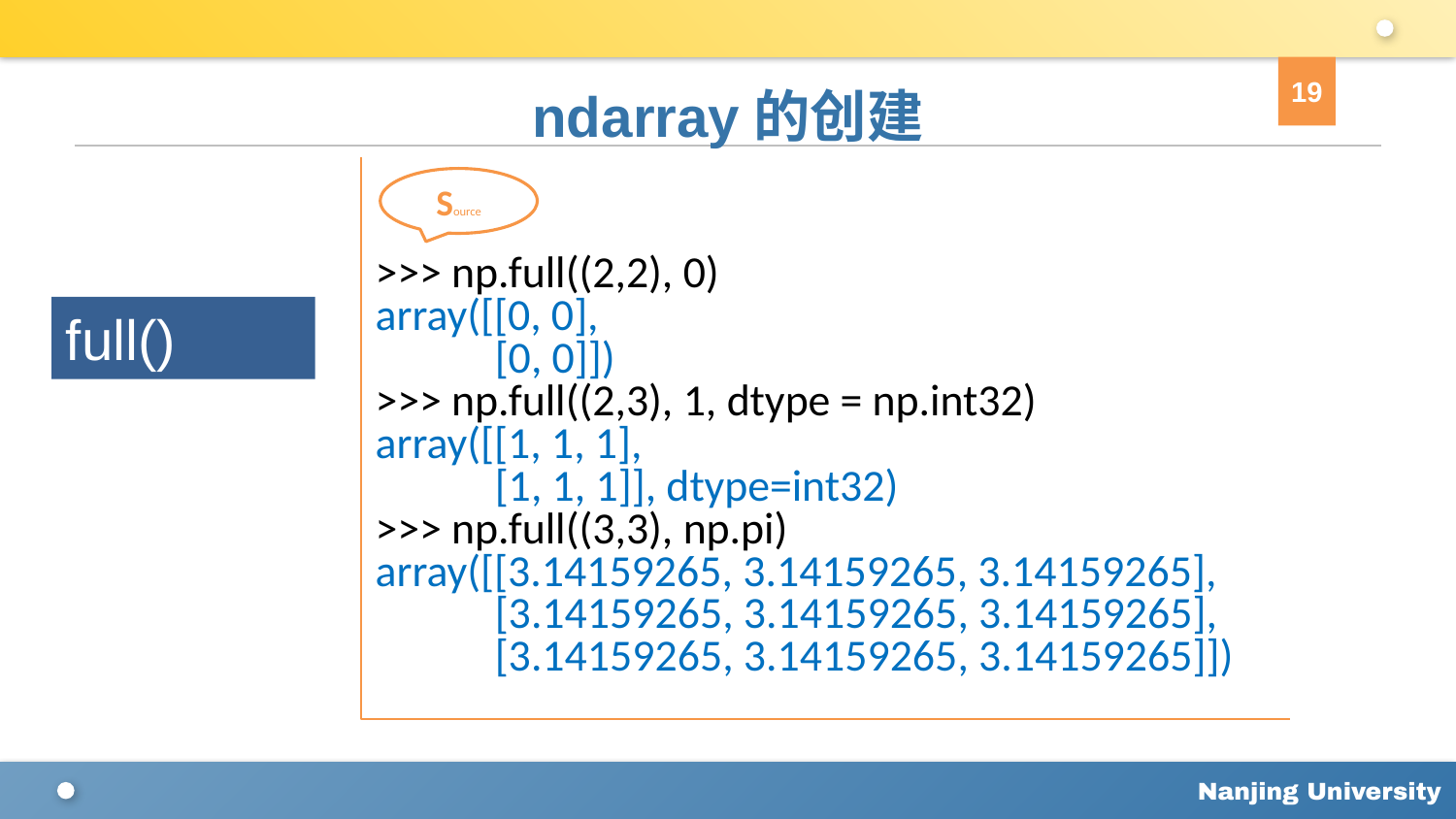

19
# ndarray的创建

>>> np.full((2,2), 0)
array([[0, 0],
            [0, 0]])
>>> np.full((2,3), 1, dtype = np.int32)
array([[1, 1, 1],
            [1, 1, 1]], dtype=int32)
>>> np.full((3,3), np.pi)
array([[3.14159265, 3.14159265, 3.14159265],
            [3.14159265, 3.14159265, 3.14159265],
            [3.14159265, 3.14159265, 3.14159265]])

Source
full()